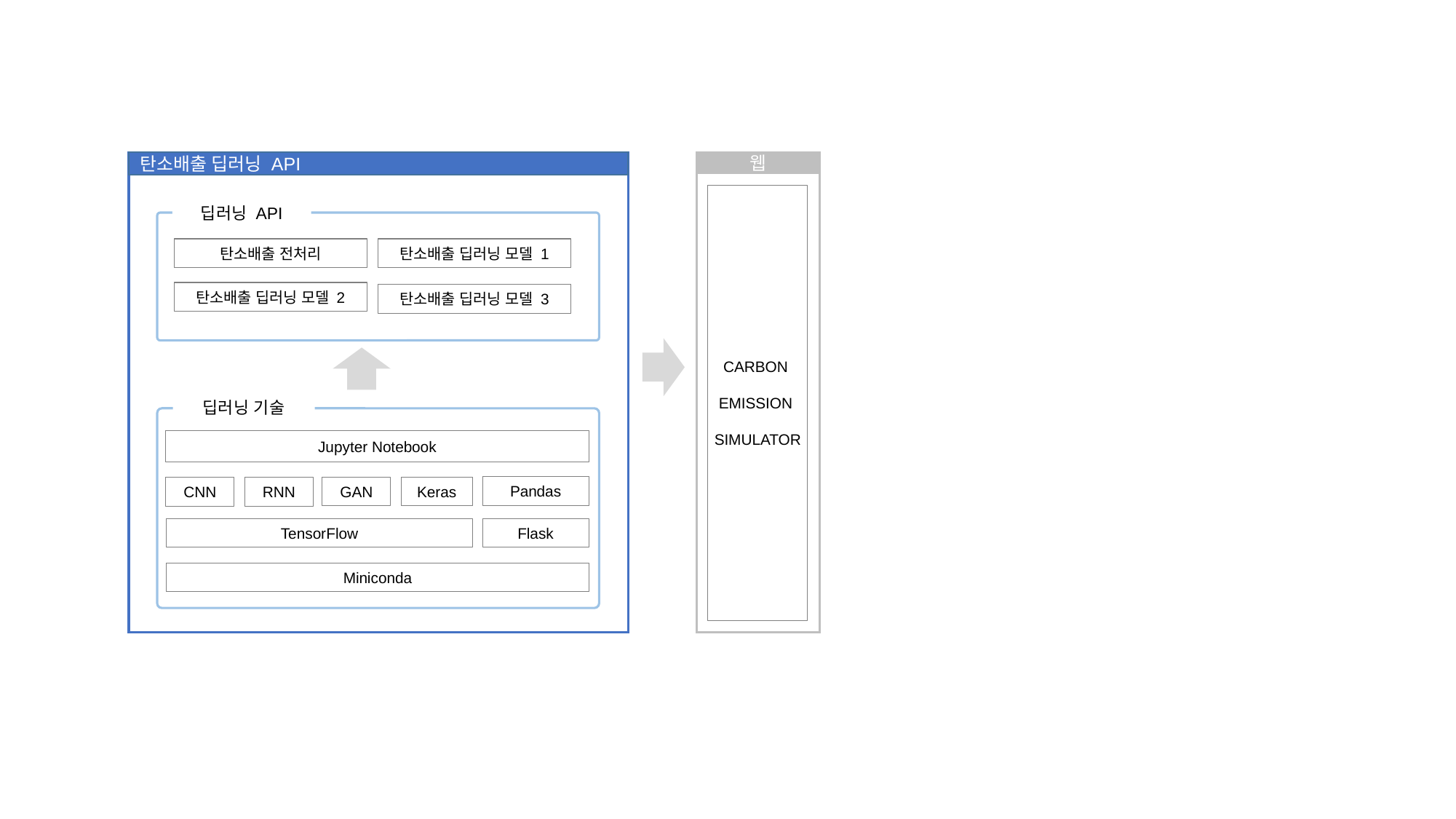

탄소배출 딥러닝 API

웹

CARBON

EMISSION

SIMULATOR
딥러닝 API

탄소배출 전처리
탄소배출 딥러닝 모델 1
탄소배출 딥러닝 모델 2
탄소배출 딥러닝 모델 3

딥러닝 기술

Jupyter Notebook
Pandas
GAN
Keras
CNN
RNN
Flask
TensorFlow
Miniconda